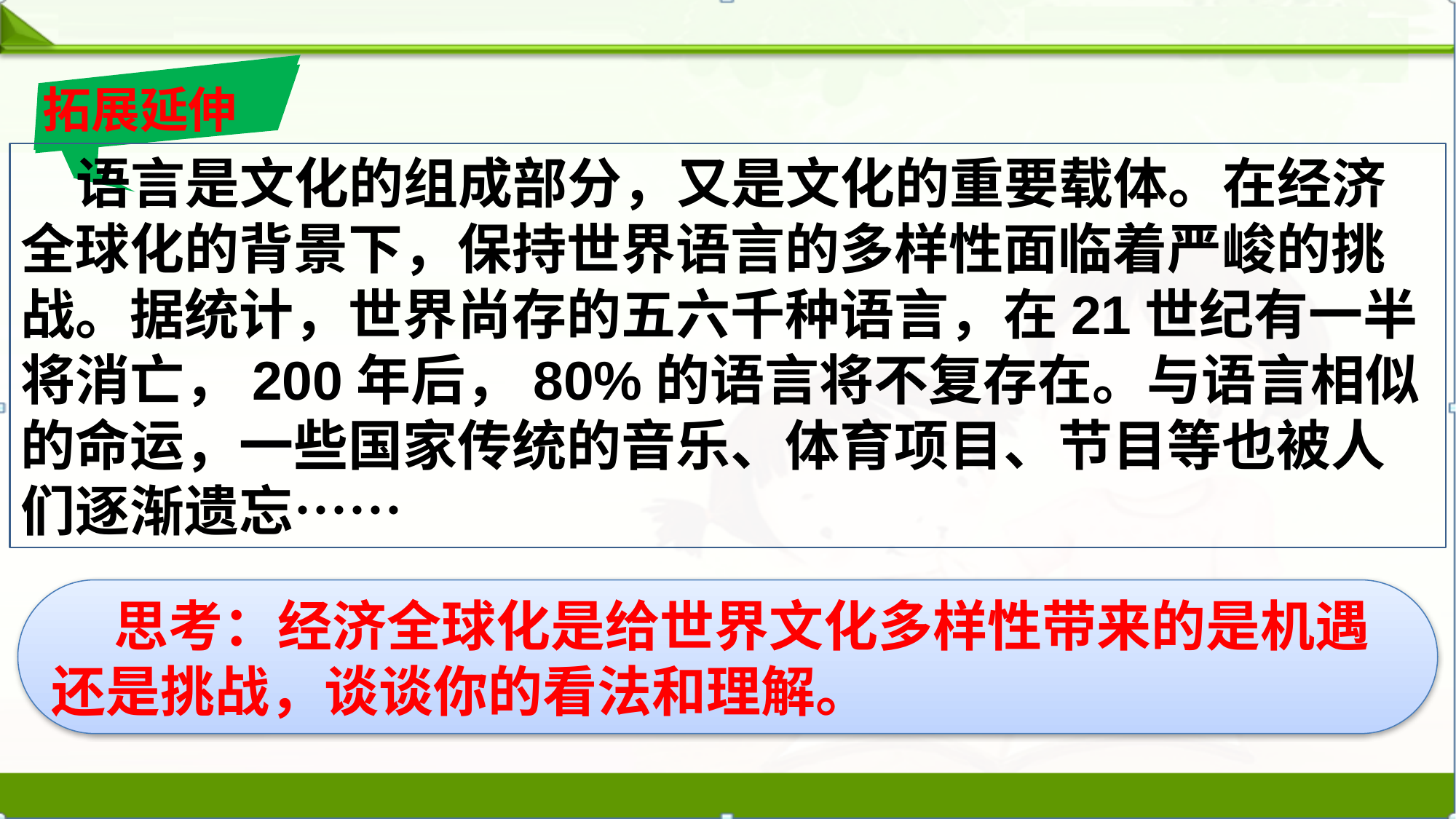

拓展延伸
    语言是文化的组成部分，又是文化的重要载体。在经济全球化的背景下，保持世界语言的多样性面临着严峻的挑战。据统计，世界尚存的五六千种语言，在21世纪有一半将消亡，200年后，80%的语言将不复存在。与语言相似的命运，一些国家传统的音乐、体育项目、节目等也被人们逐渐遗忘……
    思考：经济全球化是给世界文化多样性带来的是机遇还是挑战，谈谈你的看法和理解。